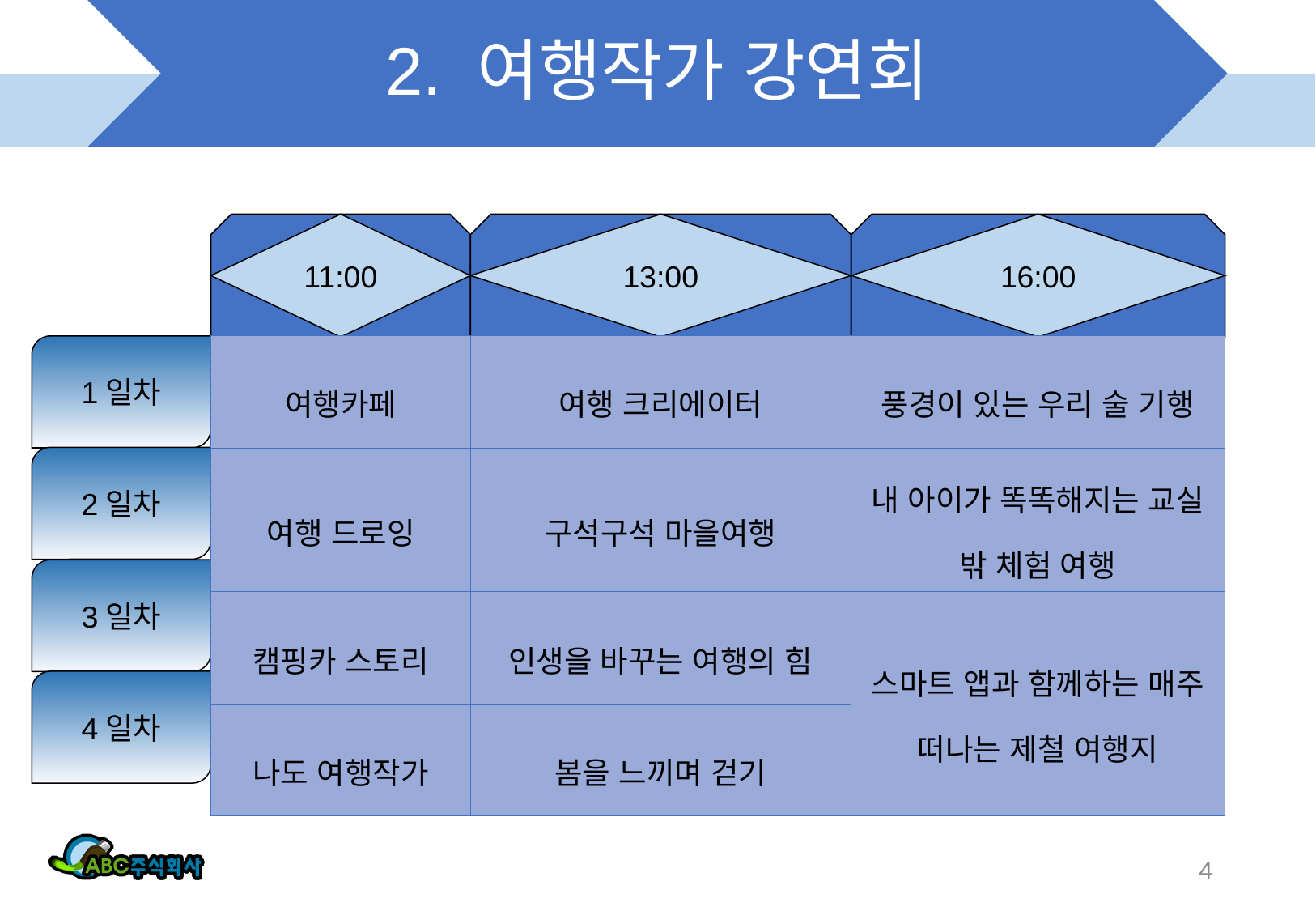

# 2. 여행작가 강연회

11:00

13:00
빵ㄹ
16:00
1일차
| 여행카페 | 여행 크리에이터 | 풍경이 있는 우리 술 기행 |
| --- | --- | --- |
| 여행 드로잉 | 구석구석 마을여행 | 내 아이가 똑똑해지는 교실 밖 체험 여행 |
| 캠핑카 스토리 | 인생을 바꾸는 여행의 힘 | 스마트 앱과 함께하는 매주 떠나는 제철 여행지 |
| 나도 여행작가 | 봄을 느끼며 걷기 |  |
2일차
3일차
4일차
4